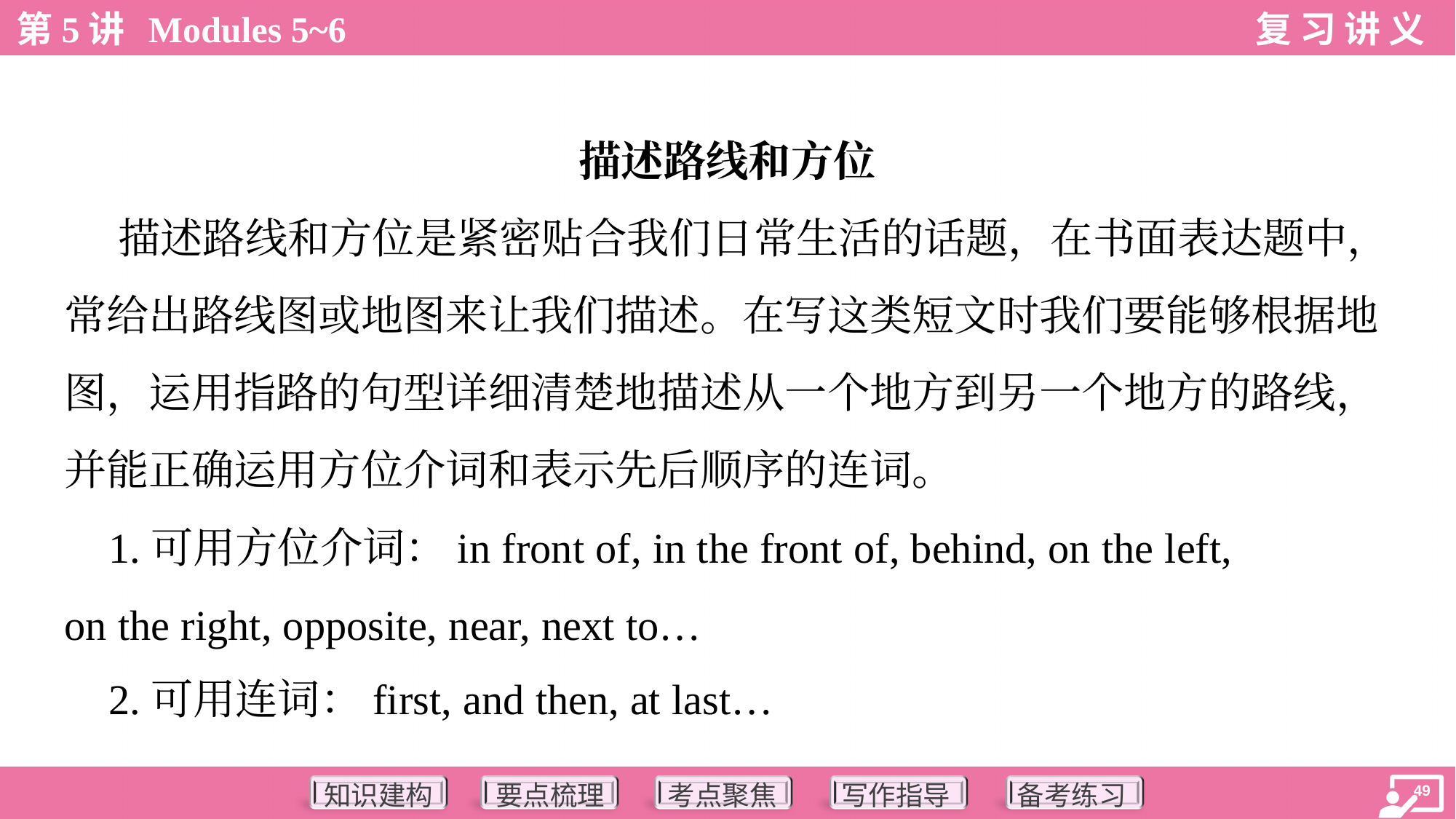

描述路线和方位
    描述路线和方位是紧密贴合我们日常生活的话题，在书面表达题中，
常给出路线图或地图来让我们描述。在写这类短文时我们要能够根据地
图，运用指路的句型详细清楚地描述从一个地方到另一个地方的路线，
并能正确运用方位介词和表示先后顺序的连词。
    1.可用方位介词：in front of, in the front of, behind, on the left,
on the right, opposite, near, next to…
    2.可用连词：first, and then, at last…